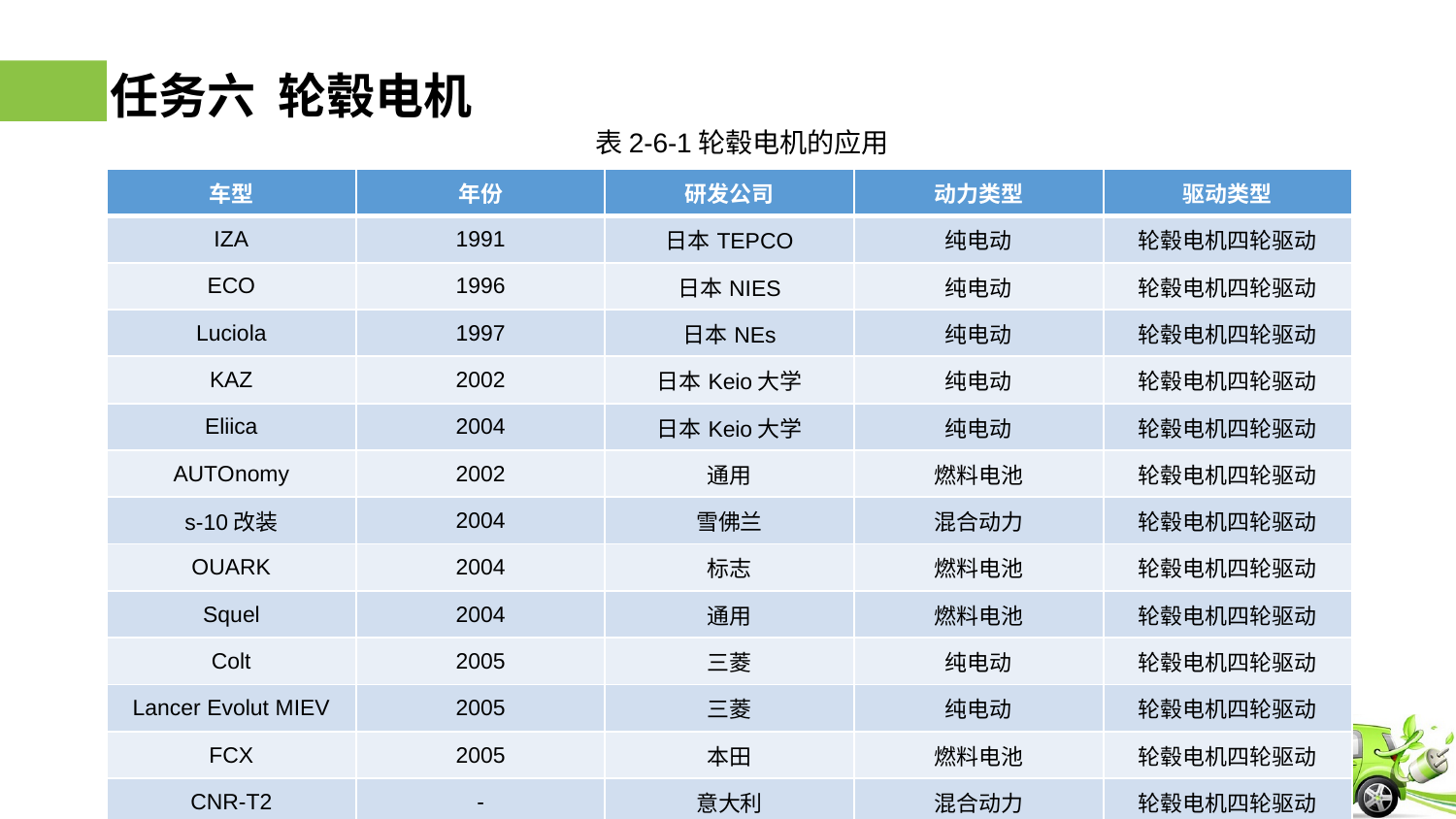

# 任务六  轮毂电机
表2-6-1轮毂电机的应用

| 车型 | 年份 | 研发公司 | 动力类型 | 驱动类型 |
| --- | --- | --- | --- | --- |
| IZA | 1991 | 日本TEPCO | 纯电动 | 轮毂电机四轮驱动 |
| ECO | 1996 | 日本NIES | 纯电动 | 轮毂电机四轮驱动 |
| Luciola | 1997 | 日本NEs | 纯电动 | 轮毂电机四轮驱动 |
| KAZ | 2002 | 日本Keio大学 | 纯电动 | 轮毂电机四轮驱动 |
| Eliica | 2004 | 日本Keio大学 | 纯电动 | 轮毂电机四轮驱动 |
| AUTOnomy | 2002 | 通用 | 燃料电池 | 轮毂电机四轮驱动 |
| s-10改装 | 2004 | 雪佛兰 | 混合动力 | 轮毂电机四轮驱动 |
| OUARK | 2004 | 标志 | 燃料电池 | 轮毂电机四轮驱动 |
| Squel | 2004 | 通用 | 燃料电池 | 轮毂电机四轮驱动 |
| Colt | 2005 | 三菱 | 纯电动 | 轮毂电机四轮驱动 |
| Lancer Evolut MIEV | 2005 | 三菱 | 纯电动 | 轮毂电机四轮驱动 |
| FCX | 2005 | 本田 | 燃料电池 | 轮毂电机四轮驱动 |
| CNR-T2 | - | 意大利 | 混合动力 | 轮毂电机四轮驱动 |
| CT-MIEV | 2006 | 三菱 | 混合动力 | 轮毂电机四轮驱动 |